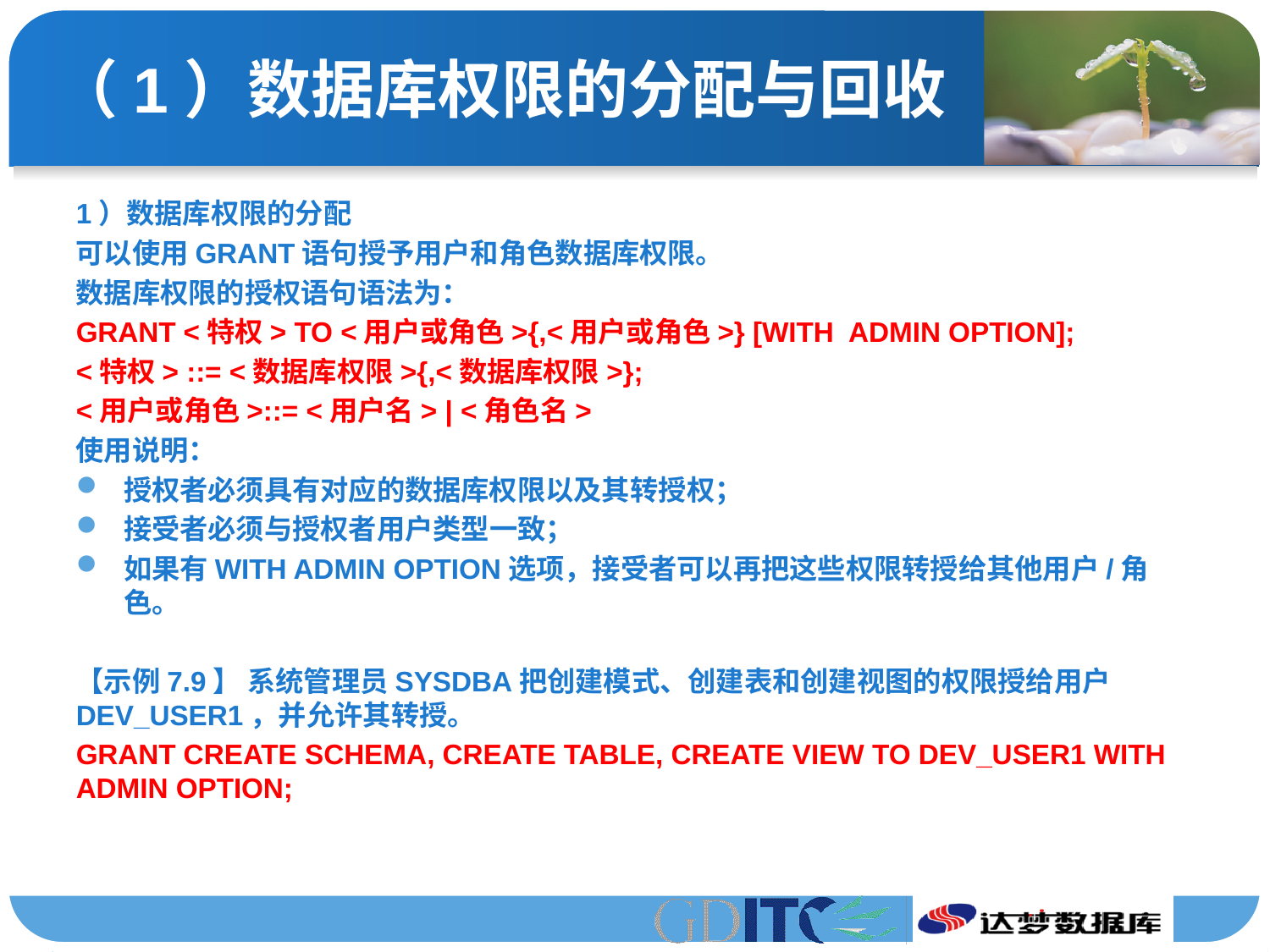

# （1）数据库权限的分配与回收
1）数据库权限的分配
可以使用GRANT语句授予用户和角色数据库权限。
数据库权限的授权语句语法为：
GRANT <特权> TO <用户或角色>{,<用户或角色>} [WITH  ADMIN OPTION];
<特权> ::= <数据库权限>{,<数据库权限>};
<用户或角色>::= <用户名> | <角色名>
使用说明：
授权者必须具有对应的数据库权限以及其转授权；
接受者必须与授权者用户类型一致；
如果有WITH ADMIN OPTION选项，接受者可以再把这些权限转授给其他用户/角色。

【示例7.9】 系统管理员SYSDBA把创建模式、创建表和创建视图的权限授给用户DEV_USER1，并允许其转授。
GRANT CREATE SCHEMA, CREATE TABLE, CREATE VIEW TO DEV_USER1 WITH ADMIN OPTION;